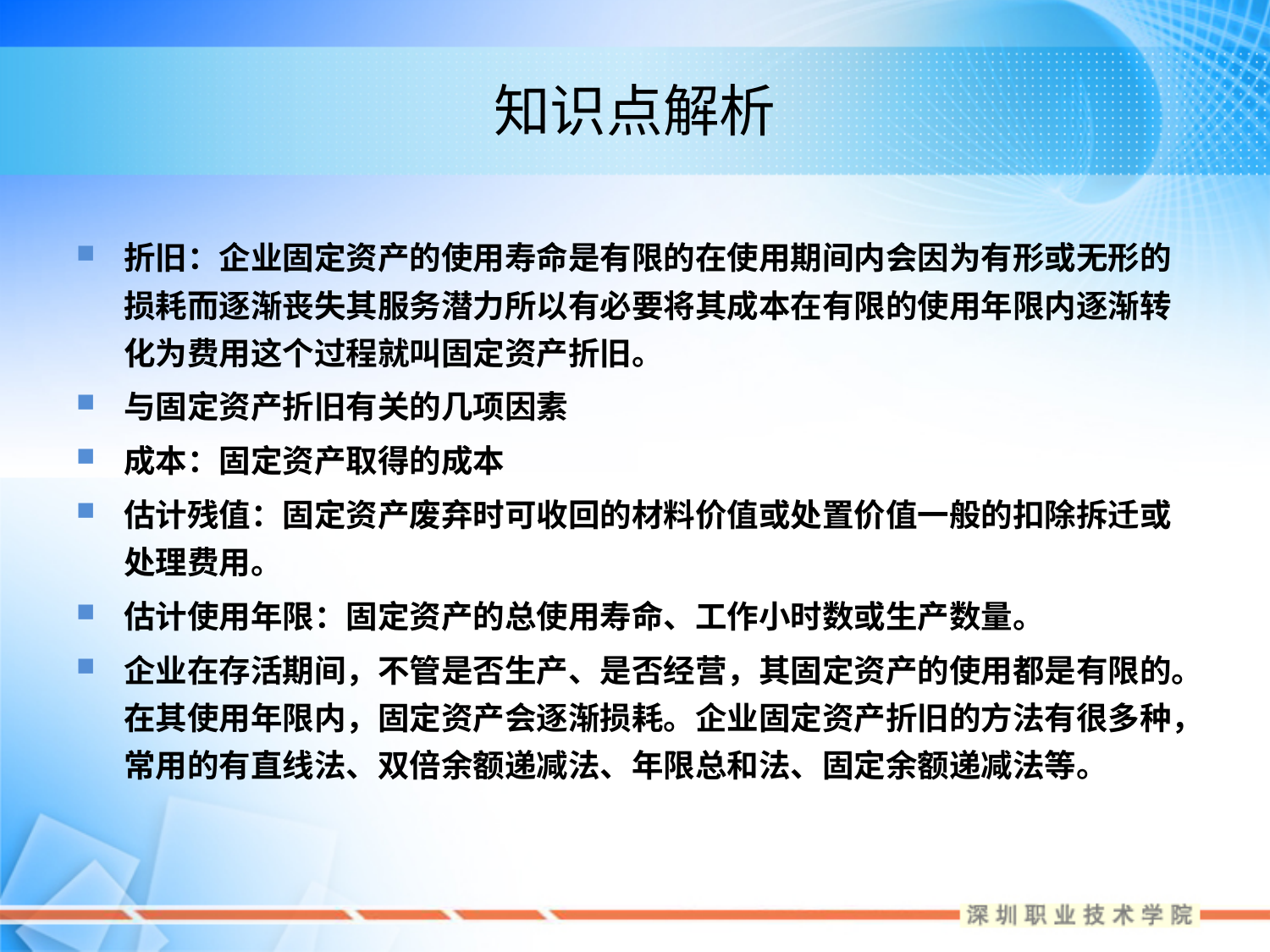

# 知识点解析
折旧：企业固定资产的使用寿命是有限的在使用期间内会因为有形或无形的损耗而逐渐丧失其服务潜力所以有必要将其成本在有限的使用年限内逐渐转化为费用这个过程就叫固定资产折旧。
与固定资产折旧有关的几项因素
成本：固定资产取得的成本
估计残值：固定资产废弃时可收回的材料价值或处置价值一般的扣除拆迁或处理费用。
估计使用年限：固定资产的总使用寿命、工作小时数或生产数量。
企业在存活期间，不管是否生产、是否经营，其固定资产的使用都是有限的。在其使用年限内，固定资产会逐渐损耗。企业固定资产折旧的方法有很多种，常用的有直线法、双倍余额递减法、年限总和法、固定余额递减法等。